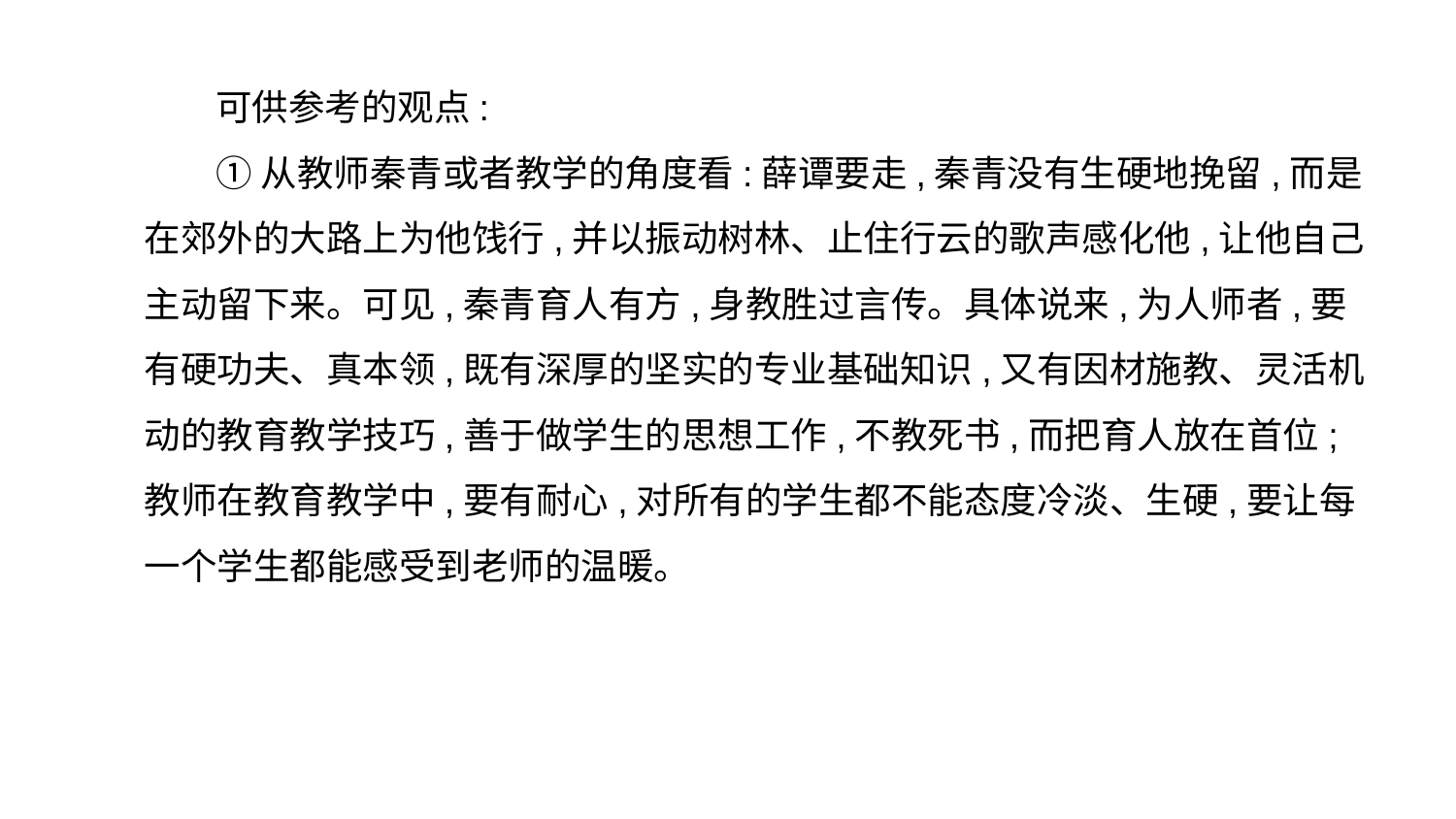

可供参考的观点:
①从教师秦青或者教学的角度看:薛谭要走,秦青没有生硬地挽留,而是在郊外的大路上为他饯行,并以振动树林、止住行云的歌声感化他,让他自己主动留下来。可见,秦青育人有方,身教胜过言传。具体说来,为人师者,要有硬功夫、真本领,既有深厚的坚实的专业基础知识,又有因材施教、灵活机动的教育教学技巧,善于做学生的思想工作,不教死书,而把育人放在首位;教师在教育教学中,要有耐心,对所有的学生都不能态度冷淡、生硬,要让每一个学生都能感受到老师的温暖。